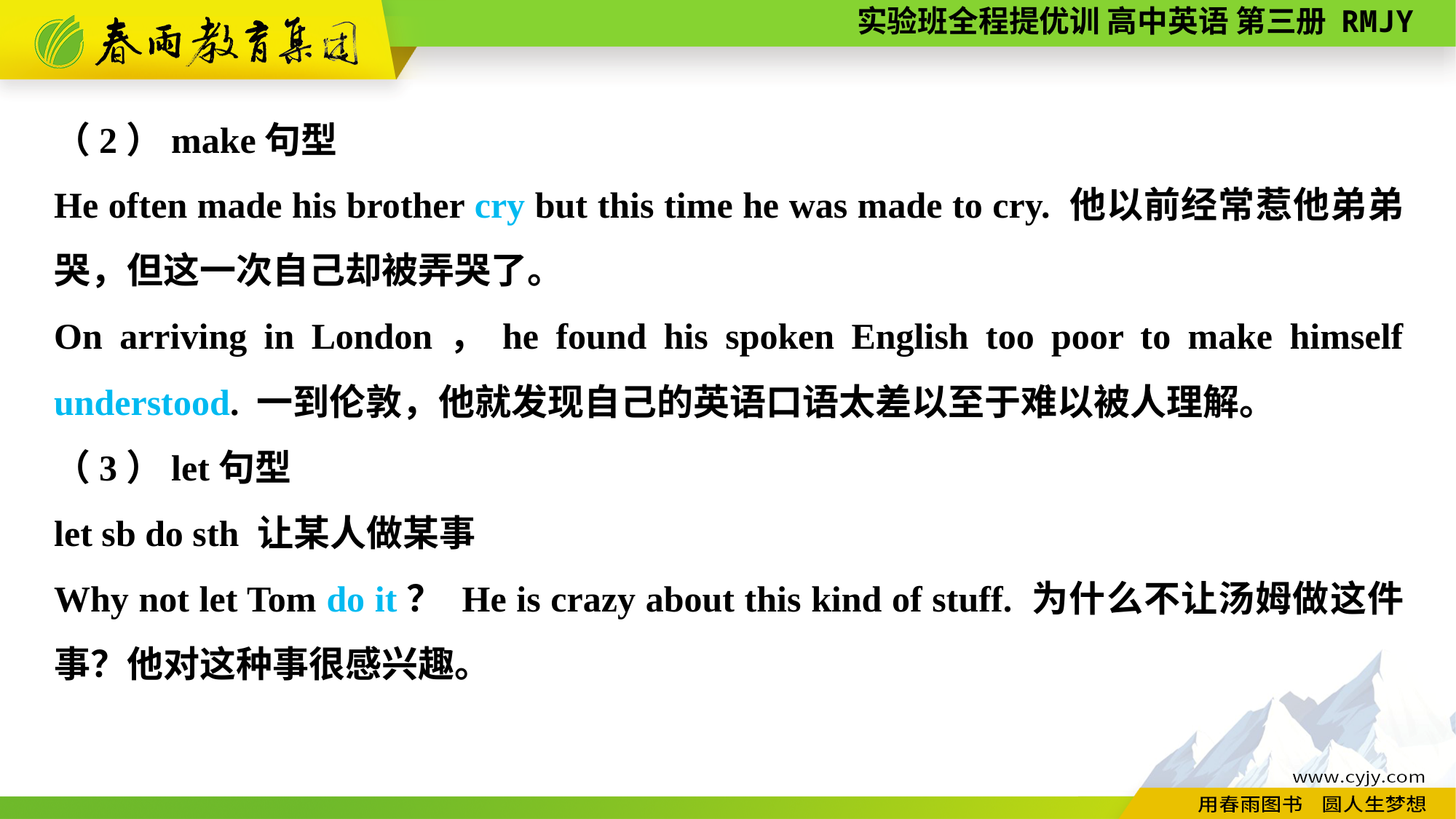

（2）make句型
He often made his brother cry but this time he was made to cry. 他以前经常惹他弟弟哭，但这一次自己却被弄哭了。
On arriving in London，he found his spoken English too poor to make himself understood. 一到伦敦，他就发现自己的英语口语太差以至于难以被人理解。
（3）let句型
let sb do sth 让某人做某事
Why not let Tom do it？ He is crazy about this kind of stuff. 为什么不让汤姆做这件事？他对这种事很感兴趣。